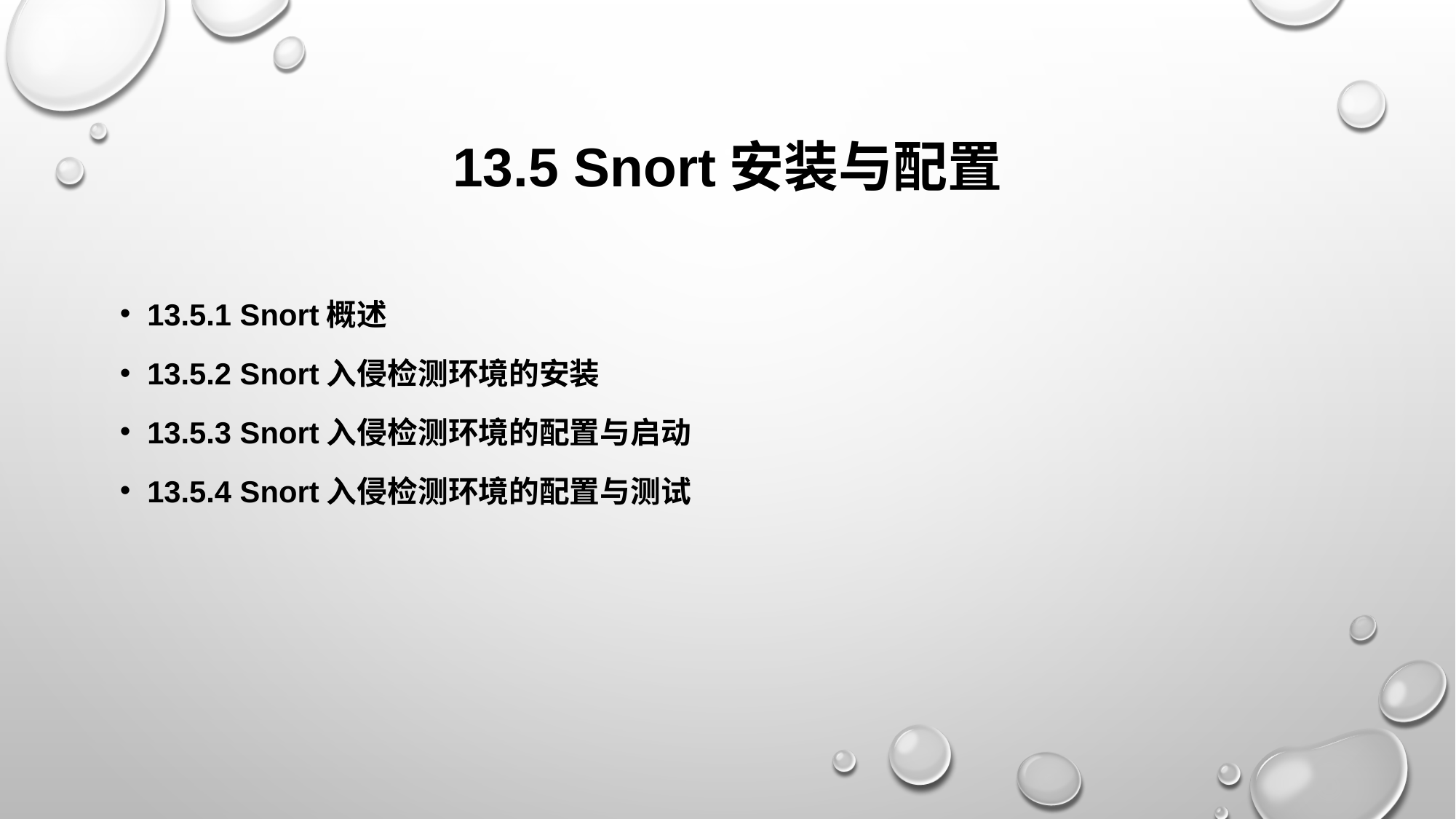

# 13.5 Snort安装与配置
13.5.1 Snort概述
13.5.2 Snort入侵检测环境的安装
13.5.3 Snort入侵检测环境的配置与启动
13.5.4 Snort入侵检测环境的配置与测试